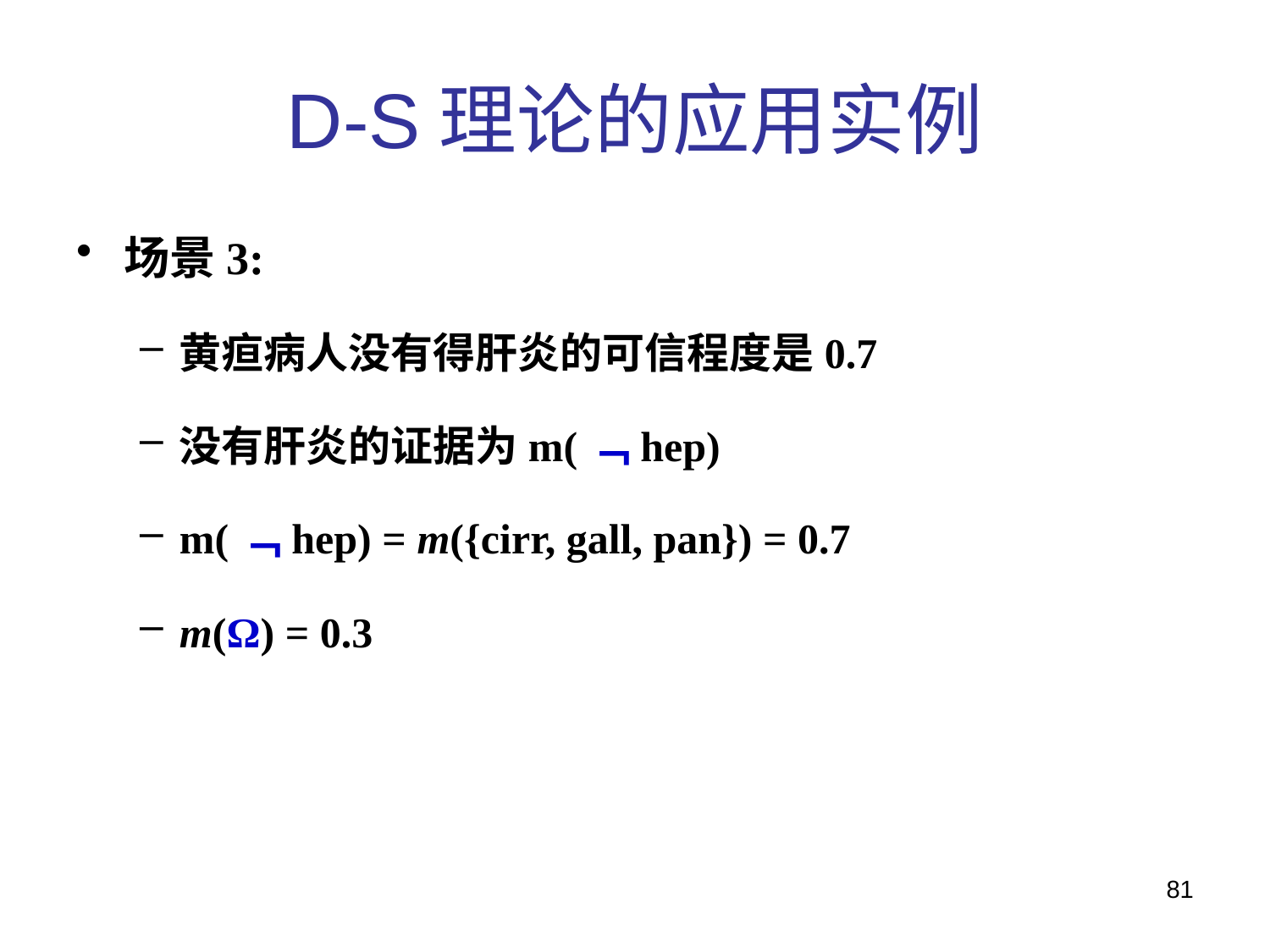

# D-S理论的应用实例
场景3:
黄疸病人没有得肝炎的可信程度是0.7
没有肝炎的证据为m(﹁hep)
m(﹁hep) = m({cirr, gall, pan}) = 0.7
m(Ω) = 0.3
81